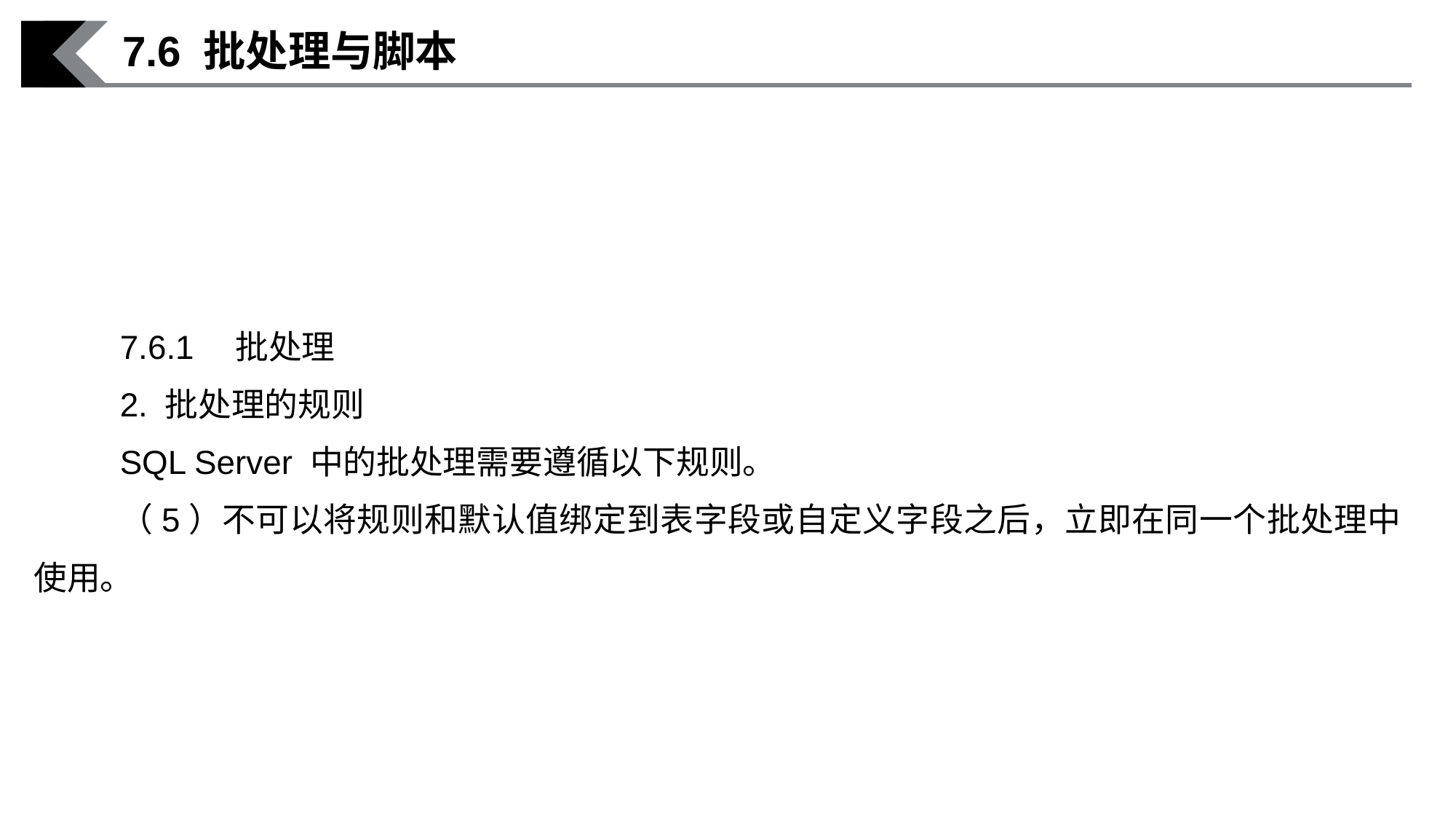

7.6 批处理与脚本
7.6.1　批处理
2. 批处理的规则
SQL Server 中的批处理需要遵循以下规则。
（5）不可以将规则和默认值绑定到表字段或自定义字段之后，立即在同一个批处理中使用。